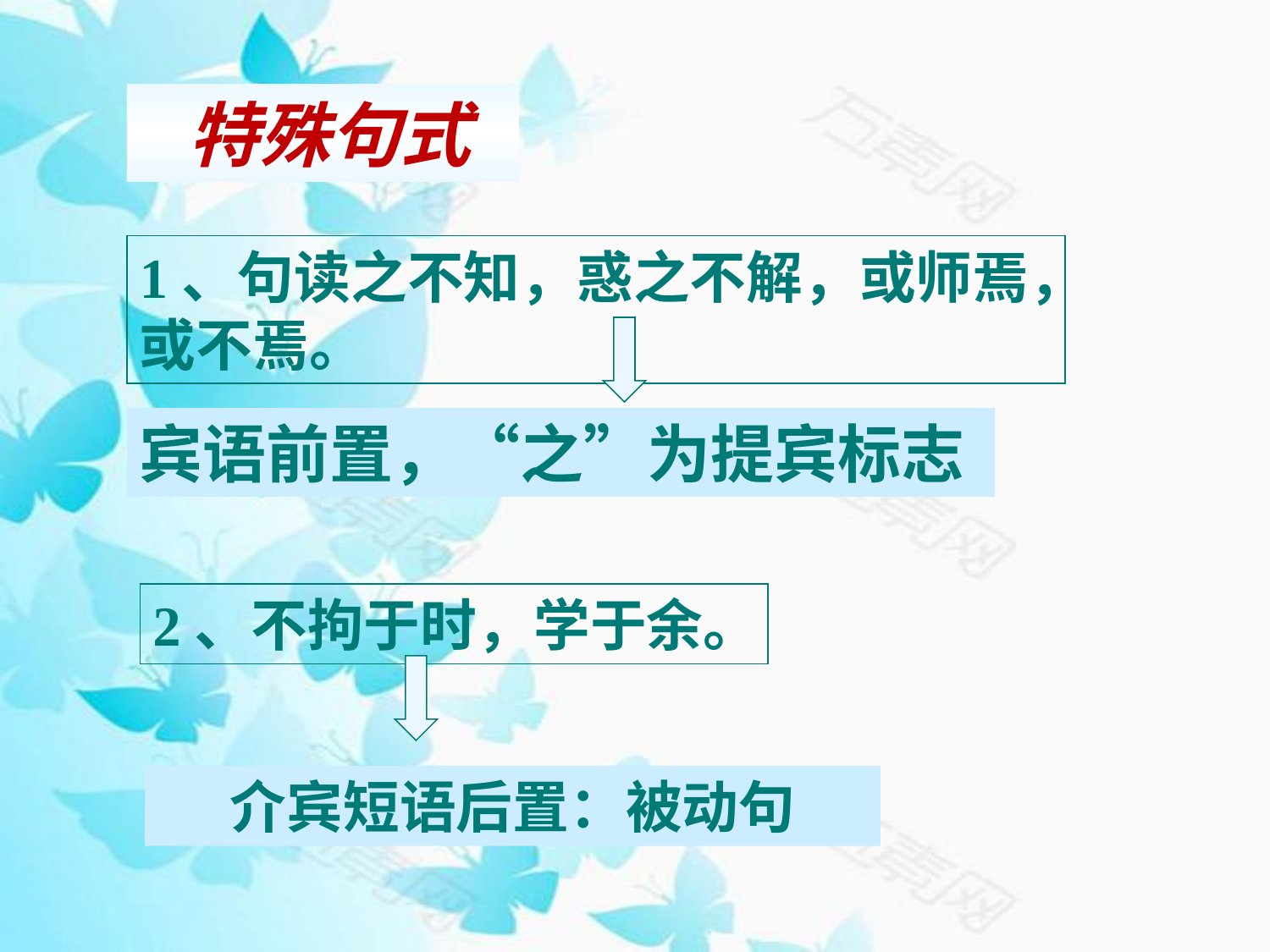

特殊句式
1、句读之不知，惑之不解，或师焉，或不焉。

宾语前置，“之”为提宾标志
2、不拘于时，学于余。

介宾短语后置：被动句